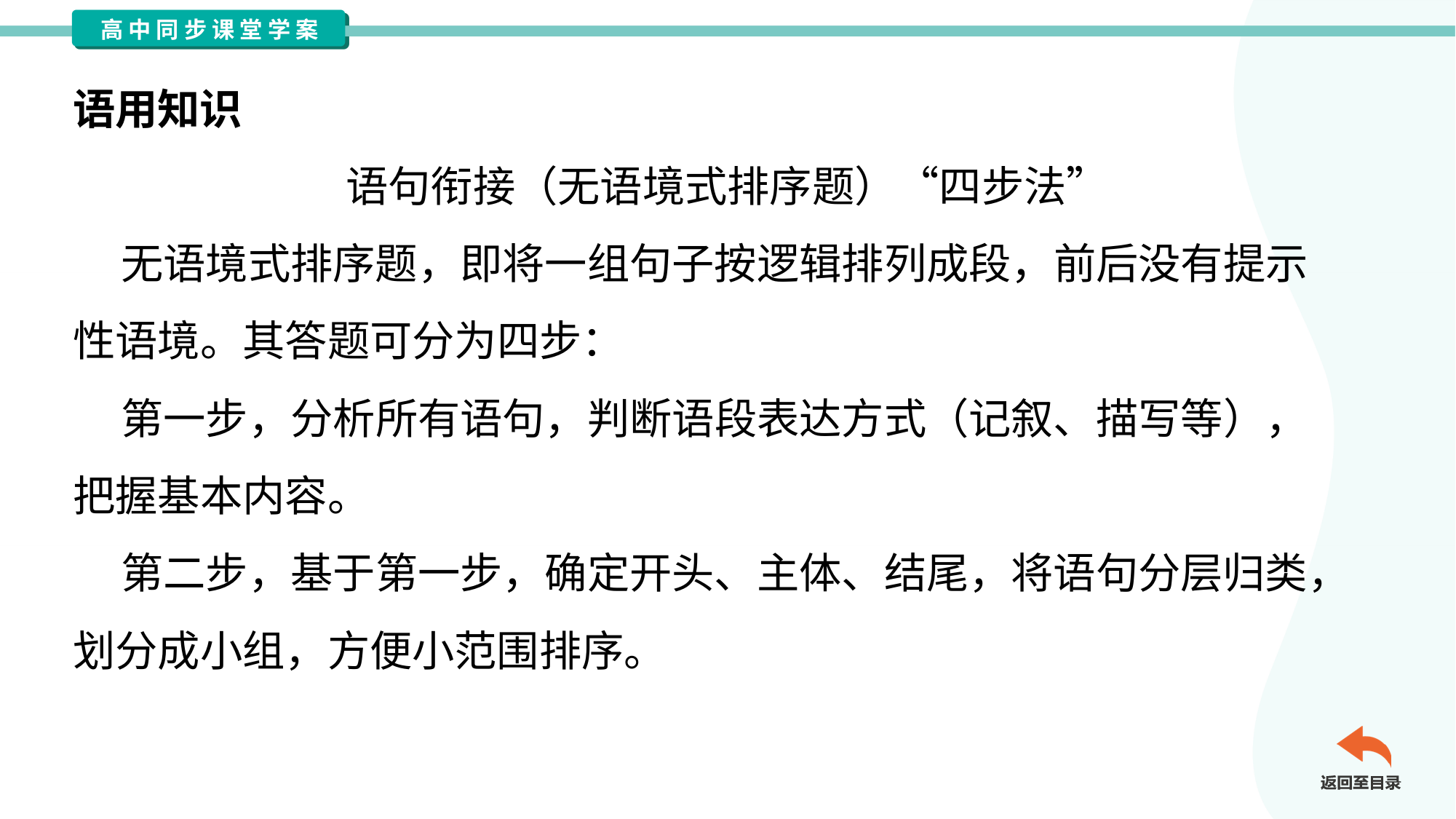

语用知识
语句衔接（无语境式排序题）“四步法”
    无语境式排序题，即将一组句子按逻辑排列成段，前后没有提示
性语境。其答题可分为四步：
    第一步，分析所有语句，判断语段表达方式（记叙、描写等），
把握基本内容。
    第二步，基于第一步，确定开头、主体、结尾，将语句分层归类，
划分成小组，方便小范围排序。